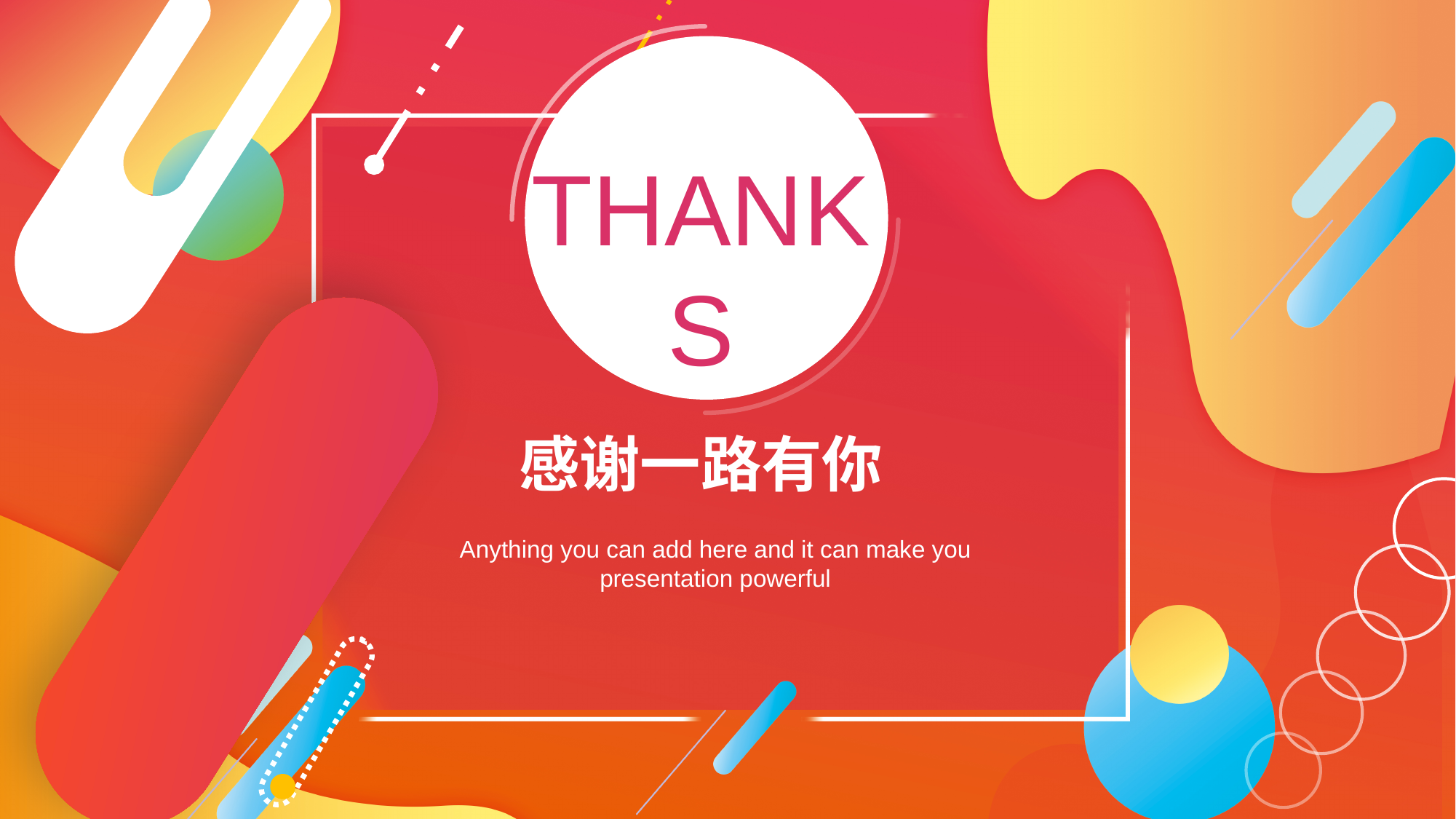

THANKS
感谢一路有你

Anything you can add here and it can make you presentation powerful